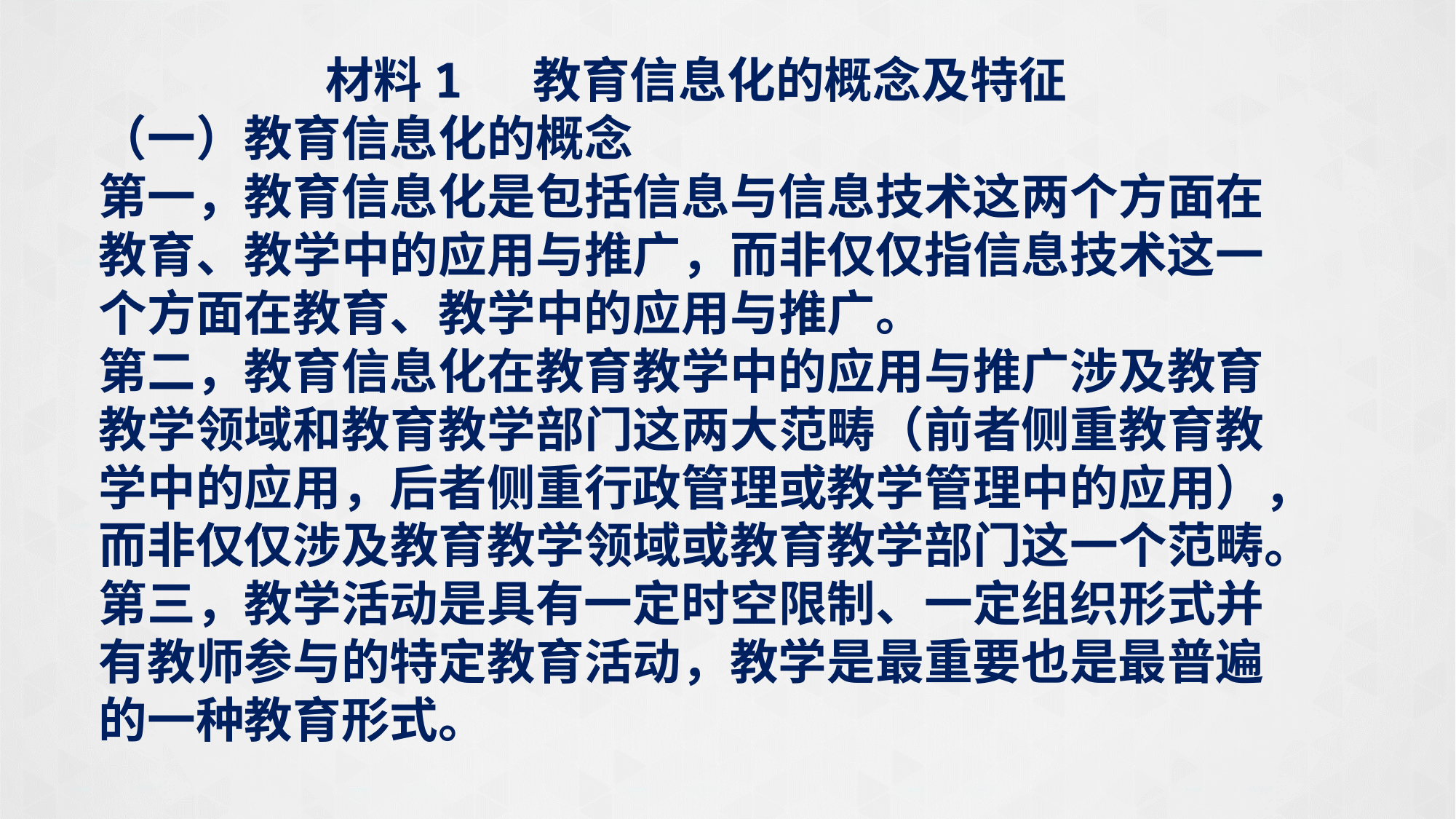

材料1  教育信息化的概念及特征
（一）教育信息化的概念
第一，教育信息化是包括信息与信息技术这两个方面在教育、教学中的应用与推广，而非仅仅指信息技术这一个方面在教育、教学中的应用与推广。
第二，教育信息化在教育教学中的应用与推广涉及教育教学领域和教育教学部门这两大范畴（前者侧重教育教学中的应用，后者侧重行政管理或教学管理中的应用），而非仅仅涉及教育教学领域或教育教学部门这一个范畴。
第三，教学活动是具有一定时空限制、一定组织形式并有教师参与的特定教育活动，教学是最重要也是最普遍的一种教育形式。